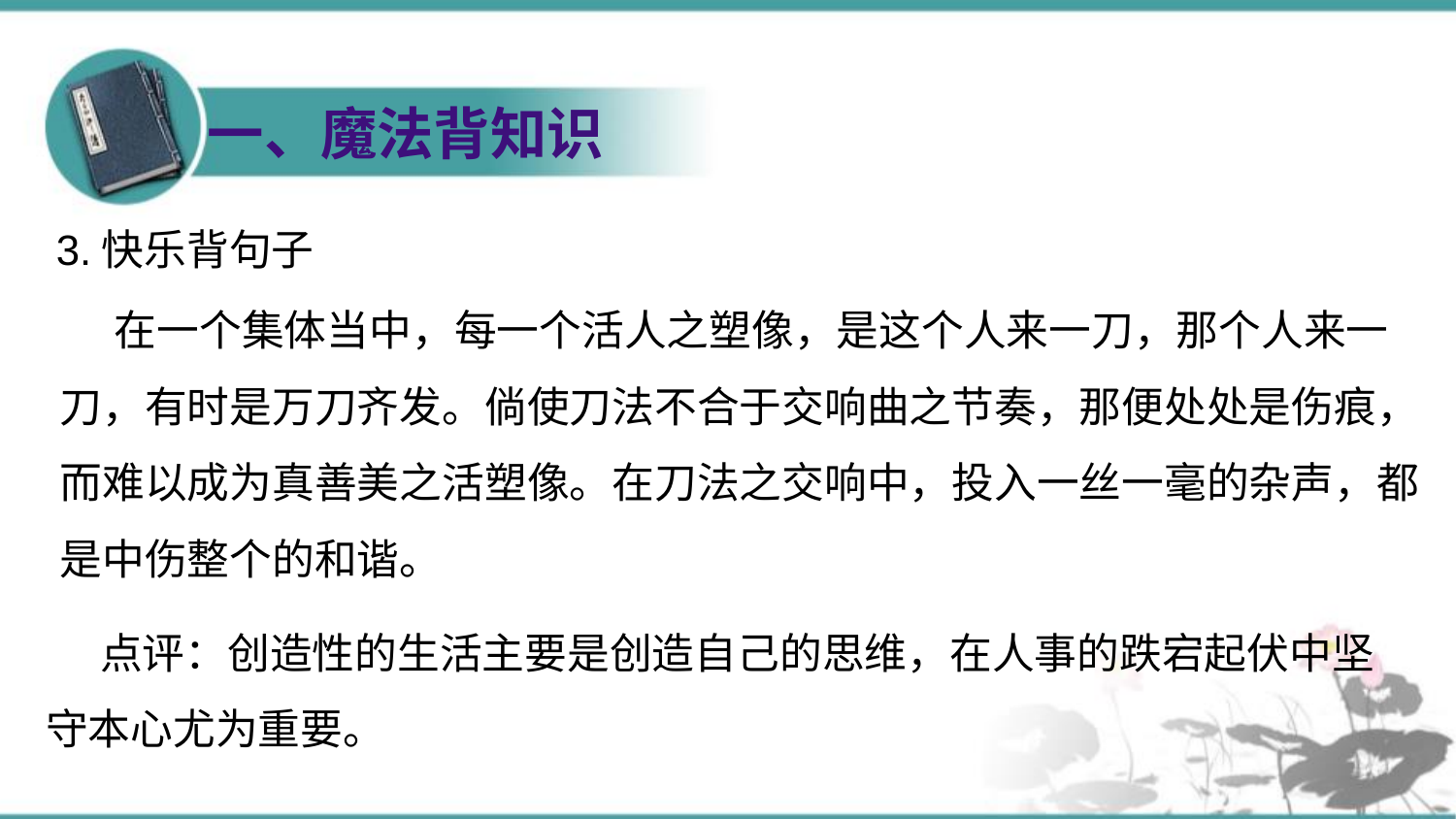

一、魔法背知识
3.快乐背句子
     在一个集体当中，每一个活人之塑像，是这个人来一刀，那个人来一刀，有时是万刀齐发。倘使刀法不合于交响曲之节奏，那便处处是伤痕，而难以成为真善美之活塑像。在刀法之交响中，投入一丝一毫的杂声，都是中伤整个的和谐。
     点评：创造性的生活主要是创造自己的思维，在人事的跌宕起伏中坚守本心尤为重要。